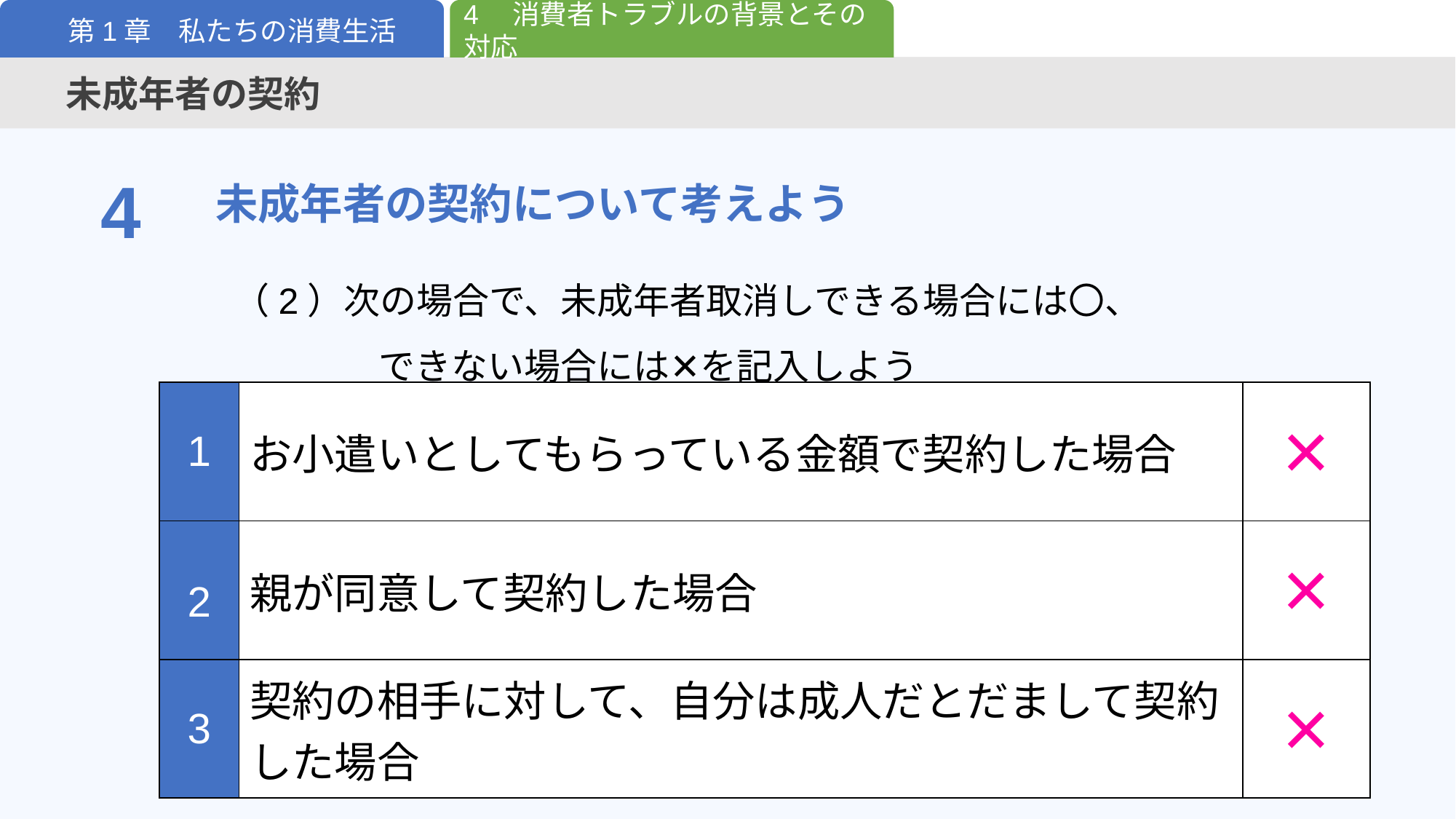

4　消費者トラブルの背景とその対応
第1章　私たちの消費生活
未成年者の契約
未成年者の契約について考えよう
4
（2）次の場合で、未成年者取消しできる場合には〇、
　　　　できない場合には✕を記入しよう
| 1 | お小遣いとしてもらっている金額で契約した場合 | × |
| --- | --- | --- |
| 2 | 親が同意して契約した場合 | × |
| 3 | 契約の相手に対して、自分は成人だとだまして契約した場合 | × |